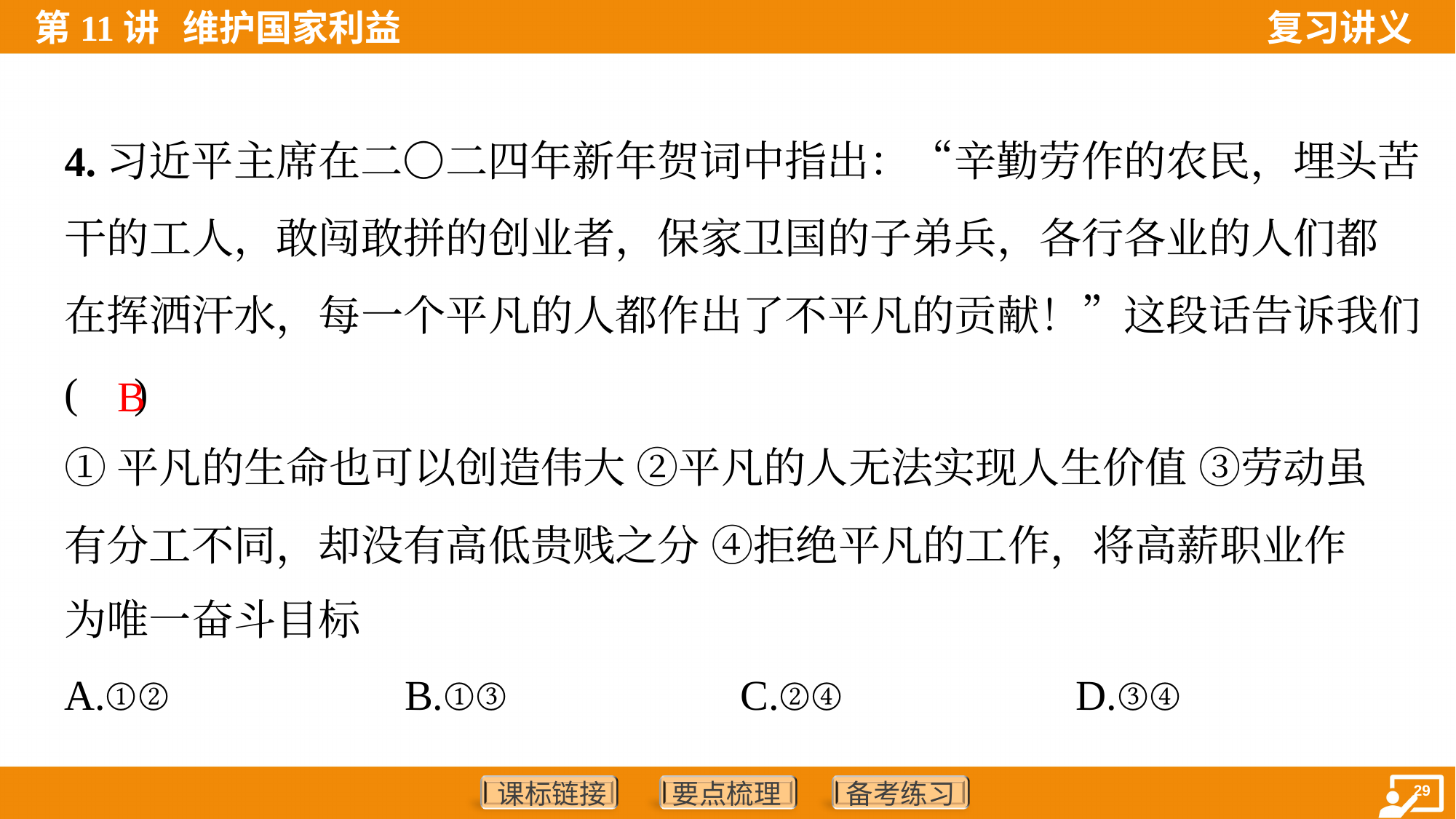

4.习近平主席在二〇二四年新年贺词中指出：“辛勤劳作的农民，埋头苦
干的工人，敢闯敢拼的创业者，保家卫国的子弟兵，各行各业的人们都
在挥洒汗水，每一个平凡的人都作出了不平凡的贡献！”这段话告诉我们
(     )
B
①平凡的生命也可以创造伟大 ②平凡的人无法实现人生价值 ③劳动虽
有分工不同，却没有高低贵贱之分 ④拒绝平凡的工作，将高薪职业作
为唯一奋斗目标
A.①②	B.①③	C.②④	D.③④